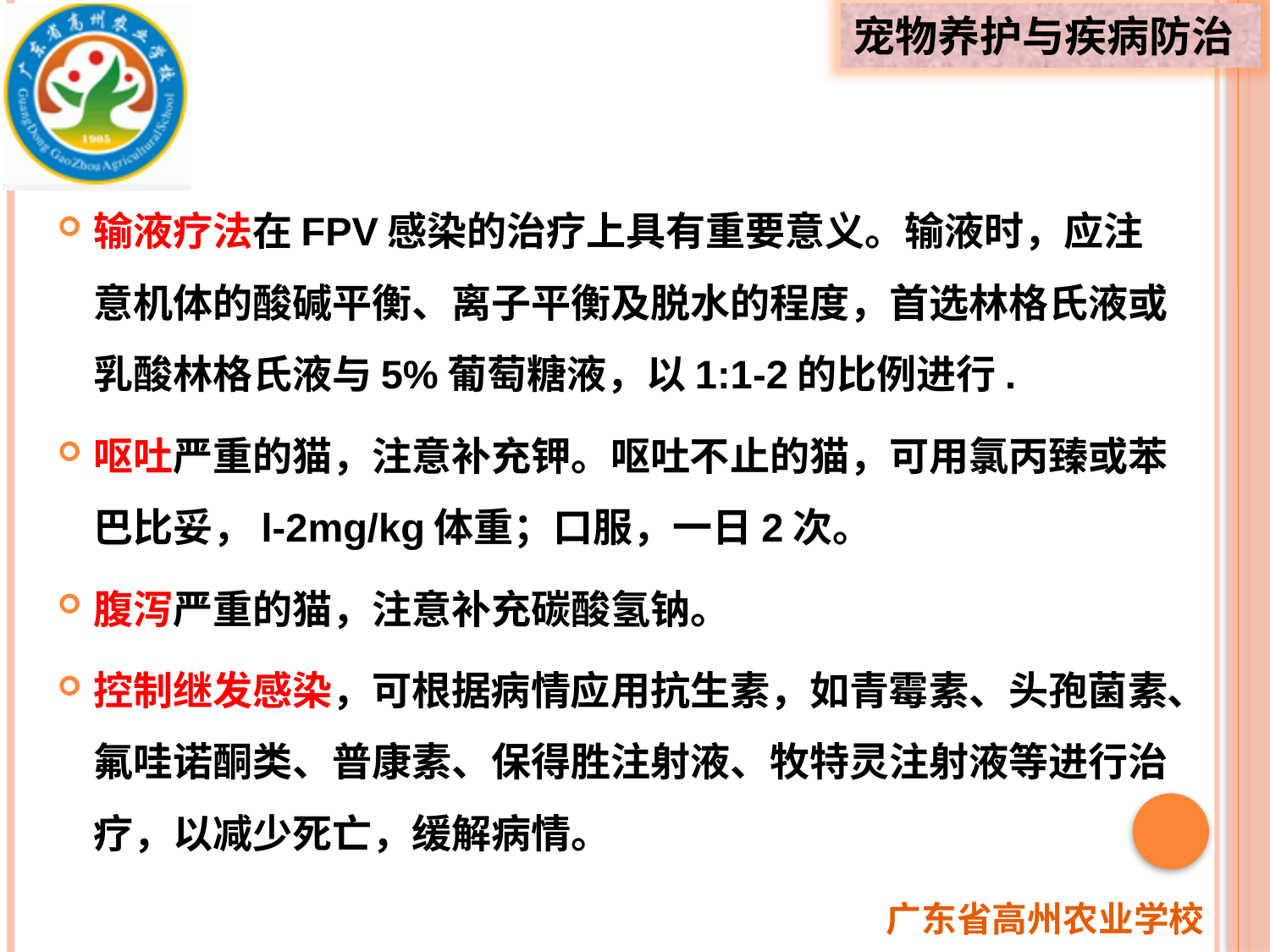

输液疗法在FPV感染的治疗上具有重要意义。输液时，应注意机体的酸碱平衡、离子平衡及脱水的程度，首选林格氏液或乳酸林格氏液与5%葡萄糖液，以1:1-2的比例进行.
呕吐严重的猫，注意补充钾。呕吐不止的猫，可用氯丙臻或苯巴比妥，l-2mg/kg体重；口服，一日2次。
腹泻严重的猫，注意补充碳酸氢钠。
控制继发感染，可根据病情应用抗生素，如青霉素、头孢菌素、氟哇诺酮类、普康素、保得胜注射液、牧特灵注射液等进行治疗，以减少死亡，缓解病情。